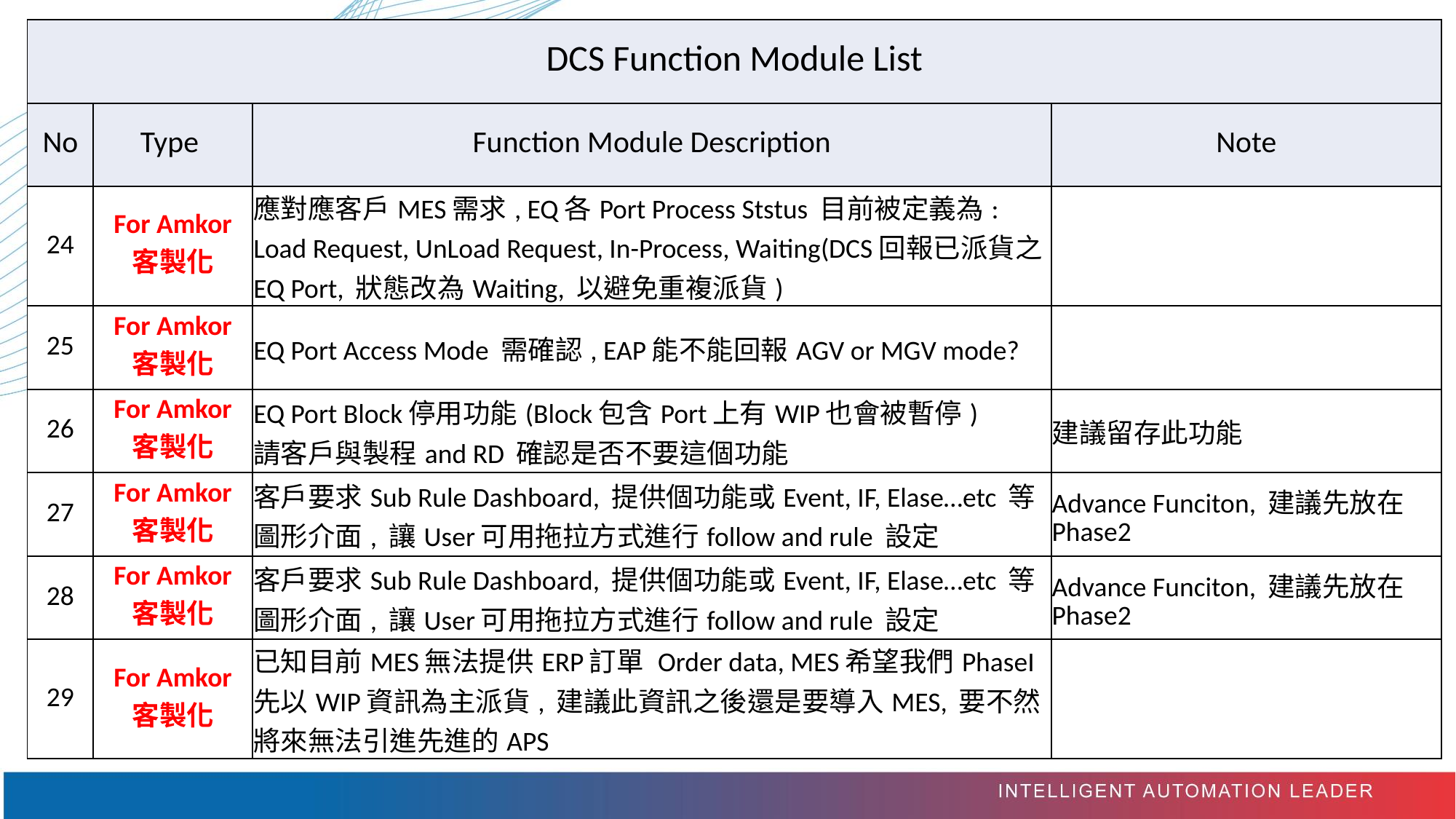

| DCS Function Module List |  |  |  |
| --- | --- | --- | --- |
| No | Type | Function Module Description | Note |
| 24 | For Amkor 客製化 | 應對應客戶MES需求, EQ各Port Process Ststus 目前被定義為: Load Request, UnLoad Request, In-Process, Waiting(DCS回報已派貨之EQ Port, 狀態改為Waiting, 以避免重複派貨) |  |
| 25 | For Amkor 客製化 | EQ Port Access Mode 需確認, EAP能不能回報AGV or MGV mode? |  |
| 26 | For Amkor 客製化 | EQ Port Block停用功能(Block包含Port上有WIP也會被暫停) 請客戶與製程and RD 確認是否不要這個功能 | 建議留存此功能 |
| 27 | For Amkor 客製化 | 客戶要求Sub Rule Dashboard, 提供個功能或Event, IF, Elase…etc 等圖形介面, 讓User可用拖拉方式進行follow and rule 設定 | Advance Funciton, 建議先放在Phase2 |
| 28 | For Amkor 客製化 | 客戶要求Sub Rule Dashboard, 提供個功能或Event, IF, Elase…etc 等圖形介面, 讓User可用拖拉方式進行follow and rule 設定 | Advance Funciton, 建議先放在Phase2 |
| 29 | For Amkor 客製化 | 已知目前MES無法提供ERP訂單 Order data, MES希望我們PhaseI 先以WIP資訊為主派貨, 建議此資訊之後還是要導入MES, 要不然將來無法引進先進的APS |  |